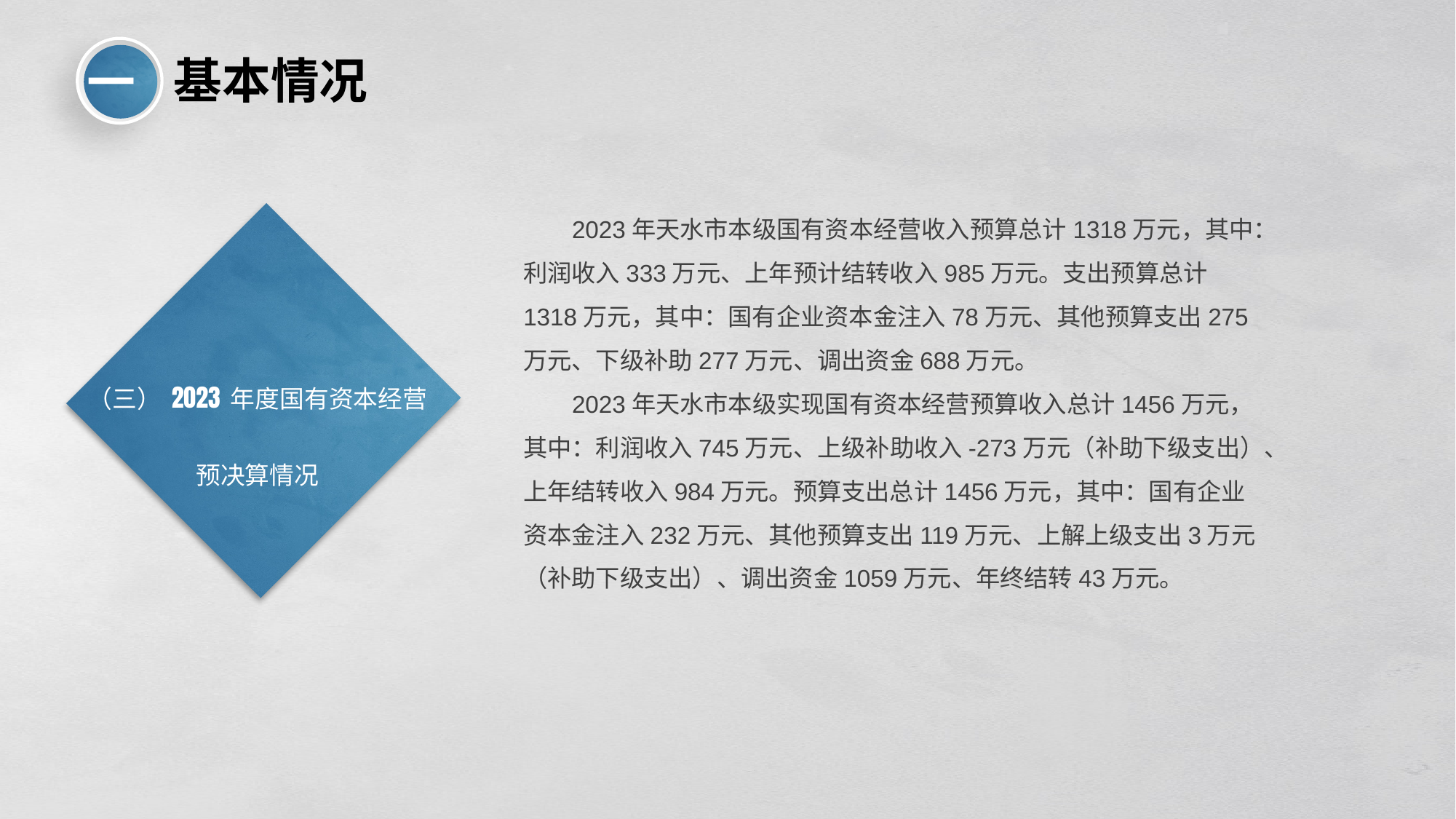

一
（三）2023年度国有资本经营
预决算情况
基本情况
2023年天水市本级国有资本经营收入预算总计1318万元，其中：利润收入333万元、上年预计结转收入985万元。支出预算总计1318万元，其中：国有企业资本金注入78万元、其他预算支出275万元、下级补助277万元、调出资金688万元。
2023年天水市本级实现国有资本经营预算收入总计1456万元，其中：利润收入745万元、上级补助收入-273万元（补助下级支出）、上年结转收入984万元。预算支出总计1456万元，其中：国有企业资本金注入232万元、其他预算支出119万元、上解上级支出3万元（补助下级支出）、调出资金1059万元、年终结转43万元。